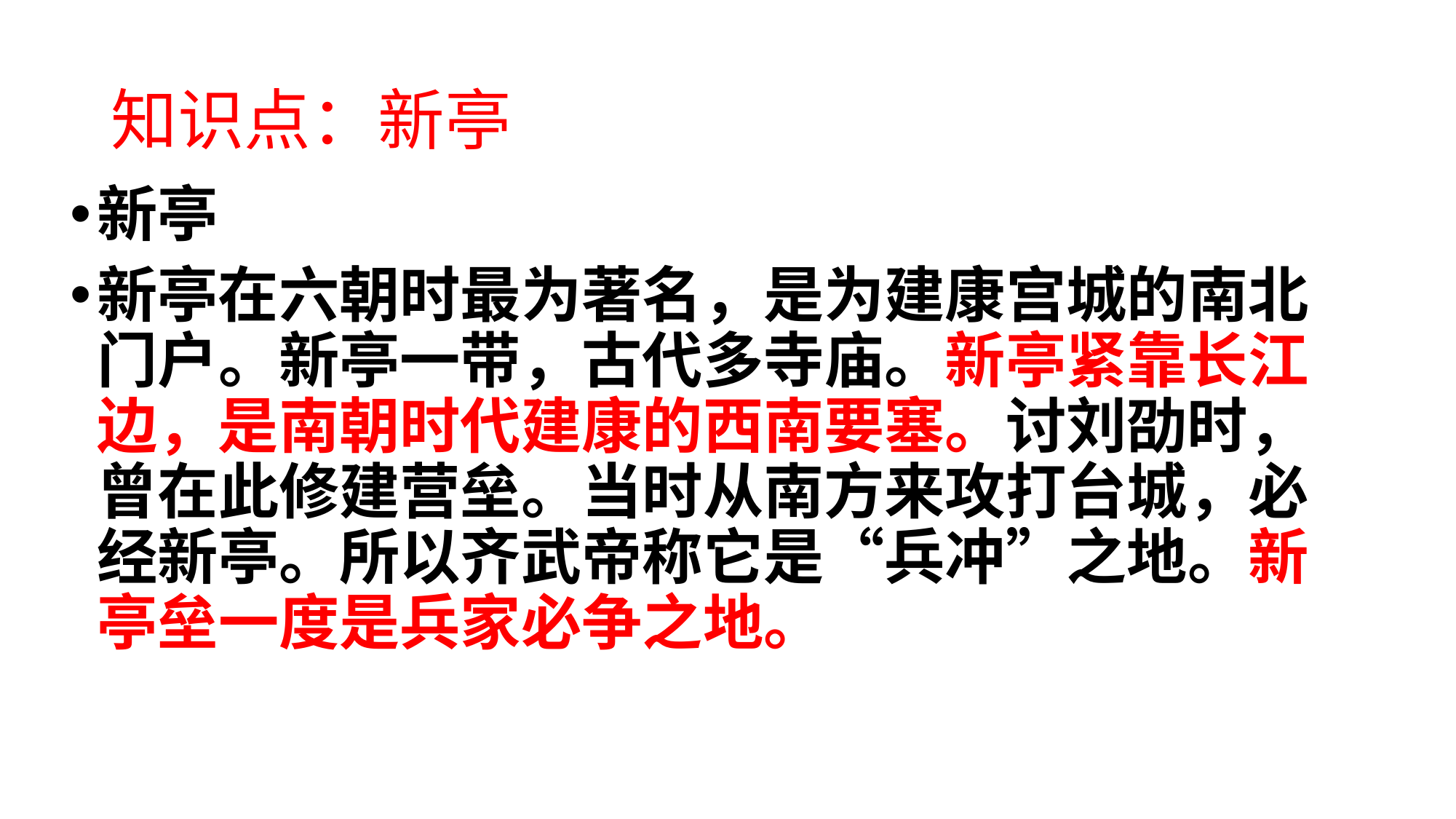

# 知识点：新亭
新亭
新亭在六朝时最为著名，是为建康宫城的南北门户。新亭一带，古代多寺庙。新亭紧靠长江边，是南朝时代建康的西南要塞。讨刘劭时，曾在此修建营垒。当时从南方来攻打台城，必经新亭。所以齐武帝称它是“兵冲”之地。新亭垒一度是兵家必争之地。